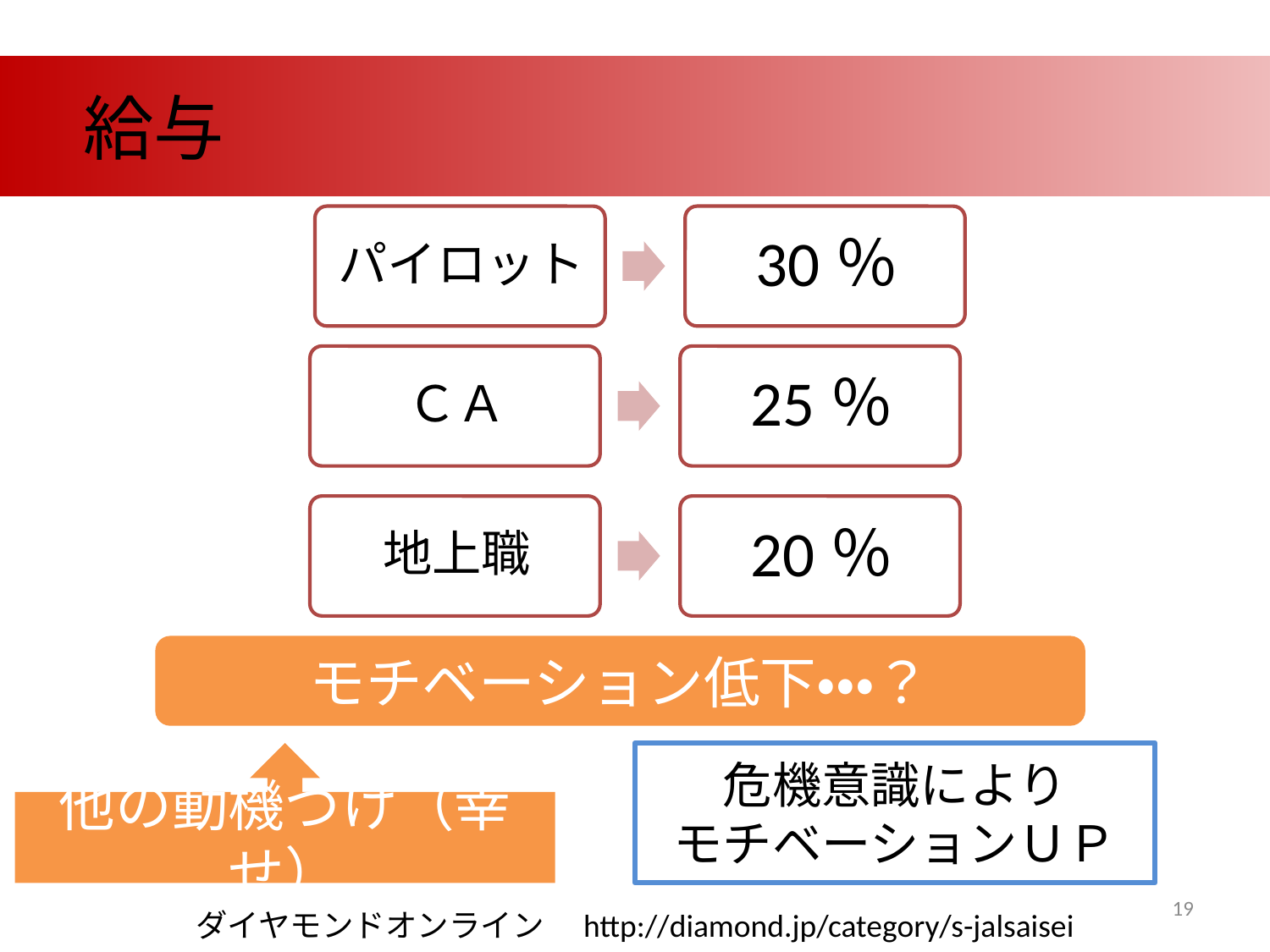

給与
パイロット

30％
ＣＡ

25％
地上職

20％
モチベーション低下・・・？
他の動機づけ（幸せ）
危機意識により
モチベーションＵＰ
19
ダイヤモンドオンライン　http://diamond.jp/category/s-jalsaisei